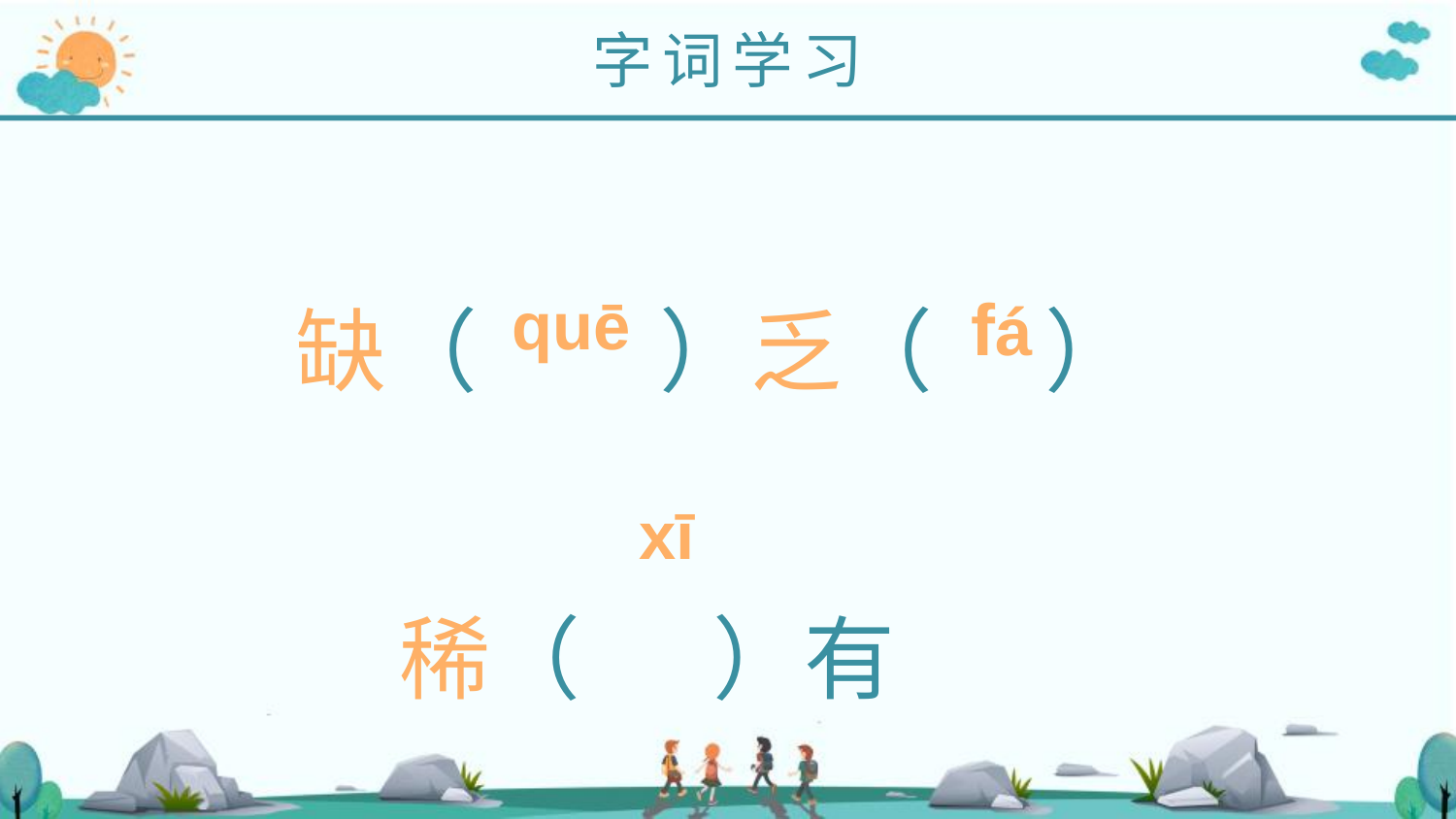

字词学习

缺（　　）乏（　 ）
    稀（ 　 ）有
quē
fá
xī